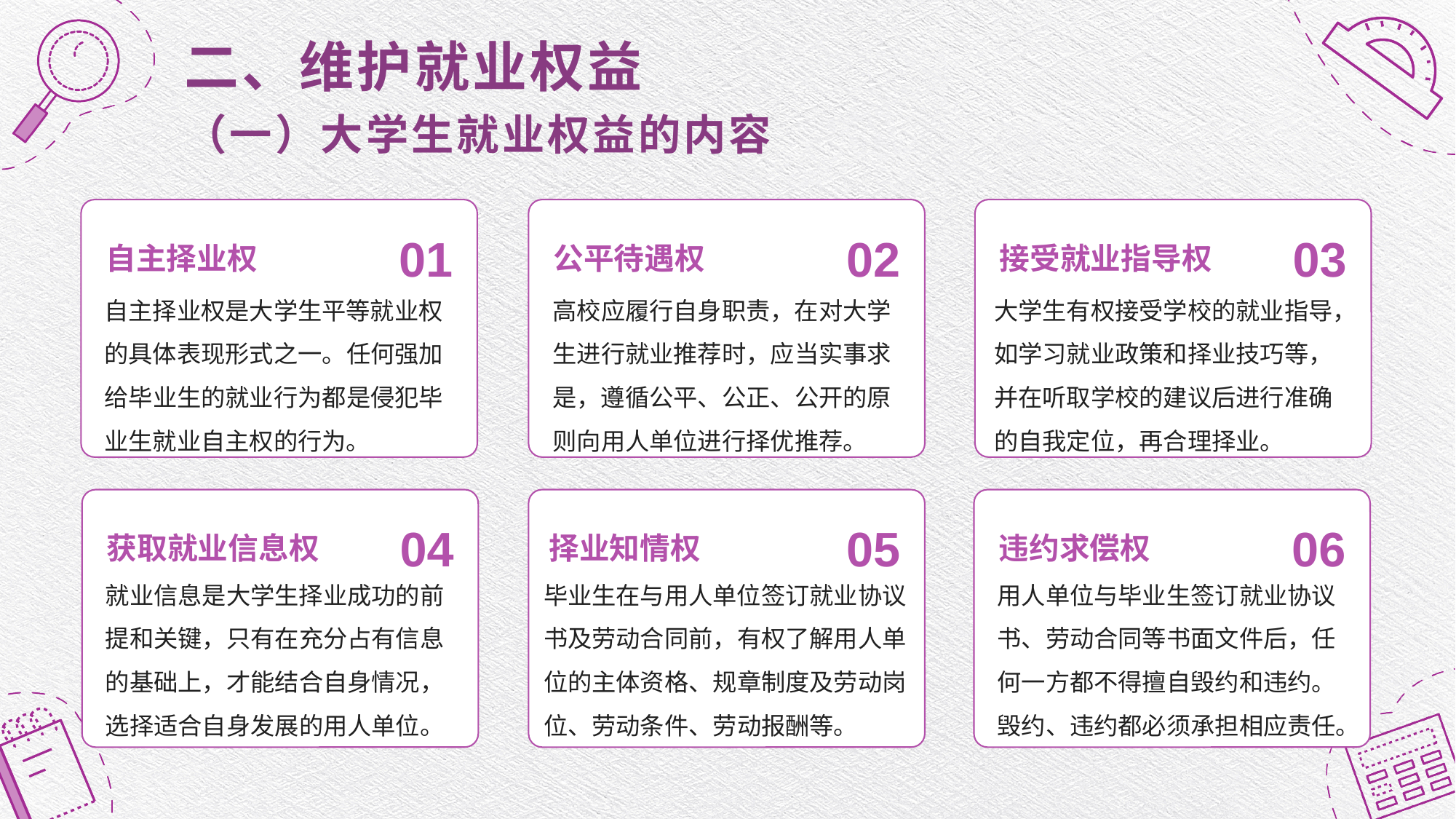

二、维护就业权益
（一）大学生就业权益的内容

自主择业权
01
公平待遇权
02
接受就业指导权
03
自主择业权是大学生平等就业权的具体表现形式之一。任何强加给毕业生的就业行为都是侵犯毕业生就业自主权的行为。
高校应履行自身职责，在对大学生进行就业推荐时，应当实事求是，遵循公平、公正、公开的原则向用人单位进行择优推荐。
大学生有权接受学校的就业指导，如学习就业政策和择业技巧等，并在听取学校的建议后进行准确的自我定位，再合理择业。

获取就业信息权
04
择业知情权
05
违约求偿权
06
就业信息是大学生择业成功的前提和关键，只有在充分占有信息的基础上，才能结合自身情况，选择适合自身发展的用人单位。
毕业生在与用人单位签订就业协议书及劳动合同前，有权了解用人单位的主体资格、规章制度及劳动岗位、劳动条件、劳动报酬等。
用人单位与毕业生签订就业协议书、劳动合同等书面文件后，任何一方都不得擅自毁约和违约。毁约、违约都必须承担相应责任。